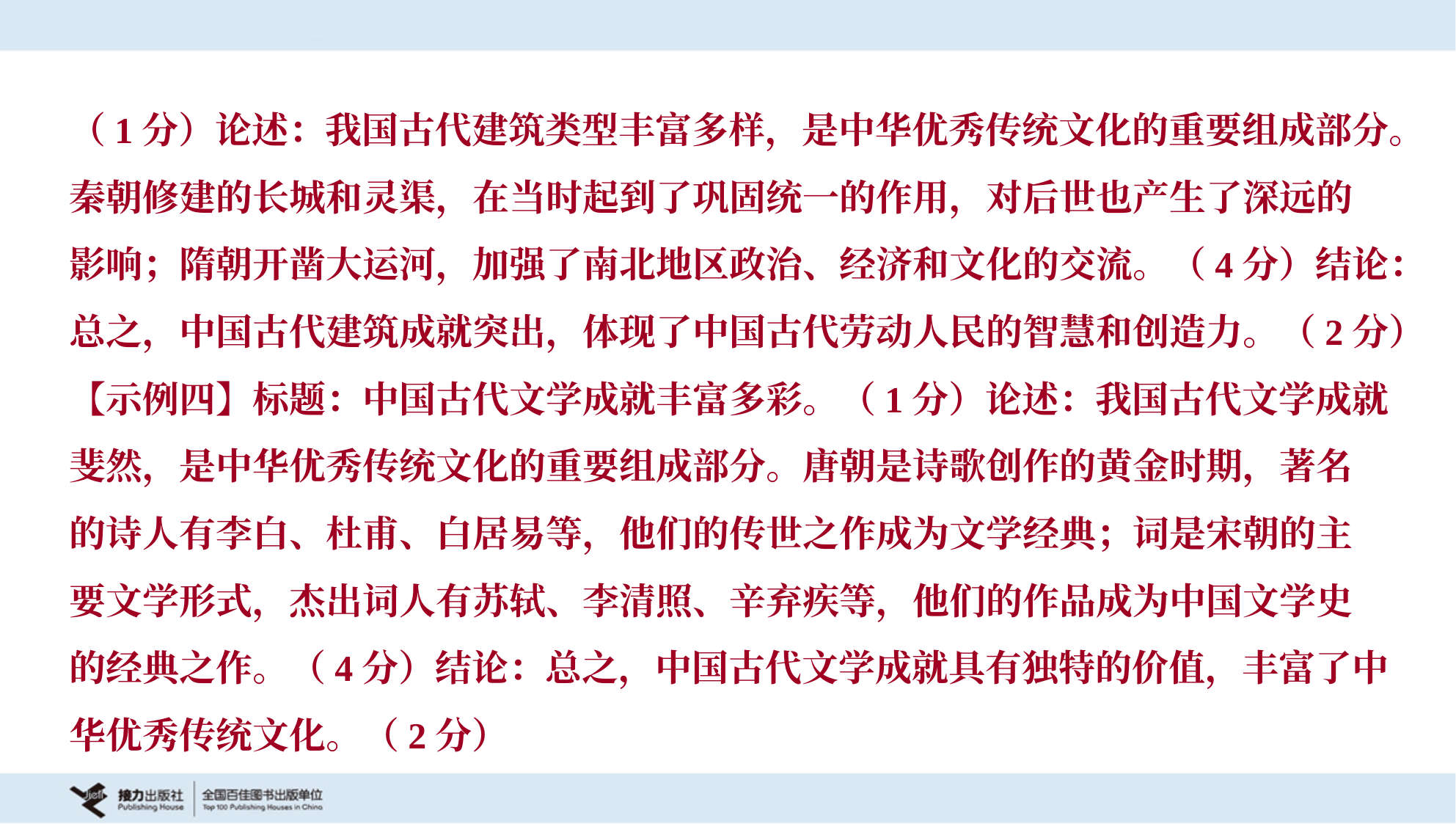

（1分）论述：我国古代建筑类型丰富多样，是中华优秀传统文化的重要组成部分。
秦朝修建的长城和灵渠，在当时起到了巩固统一的作用，对后世也产生了深远的
影响；隋朝开凿大运河，加强了南北地区政治、经济和文化的交流。（4分）结论：
总之，中国古代建筑成就突出，体现了中国古代劳动人民的智慧和创造力。（2分）
【示例四】标题：中国古代文学成就丰富多彩。（1分）论述：我国古代文学成就
斐然，是中华优秀传统文化的重要组成部分。唐朝是诗歌创作的黄金时期，著名
的诗人有李白、杜甫、白居易等，他们的传世之作成为文学经典；词是宋朝的主
要文学形式，杰出词人有苏轼、李清照、辛弃疾等，他们的作品成为中国文学史
的经典之作。（4分）结论：总之，中国古代文学成就具有独特的价值，丰富了中
华优秀传统文化。（2分）